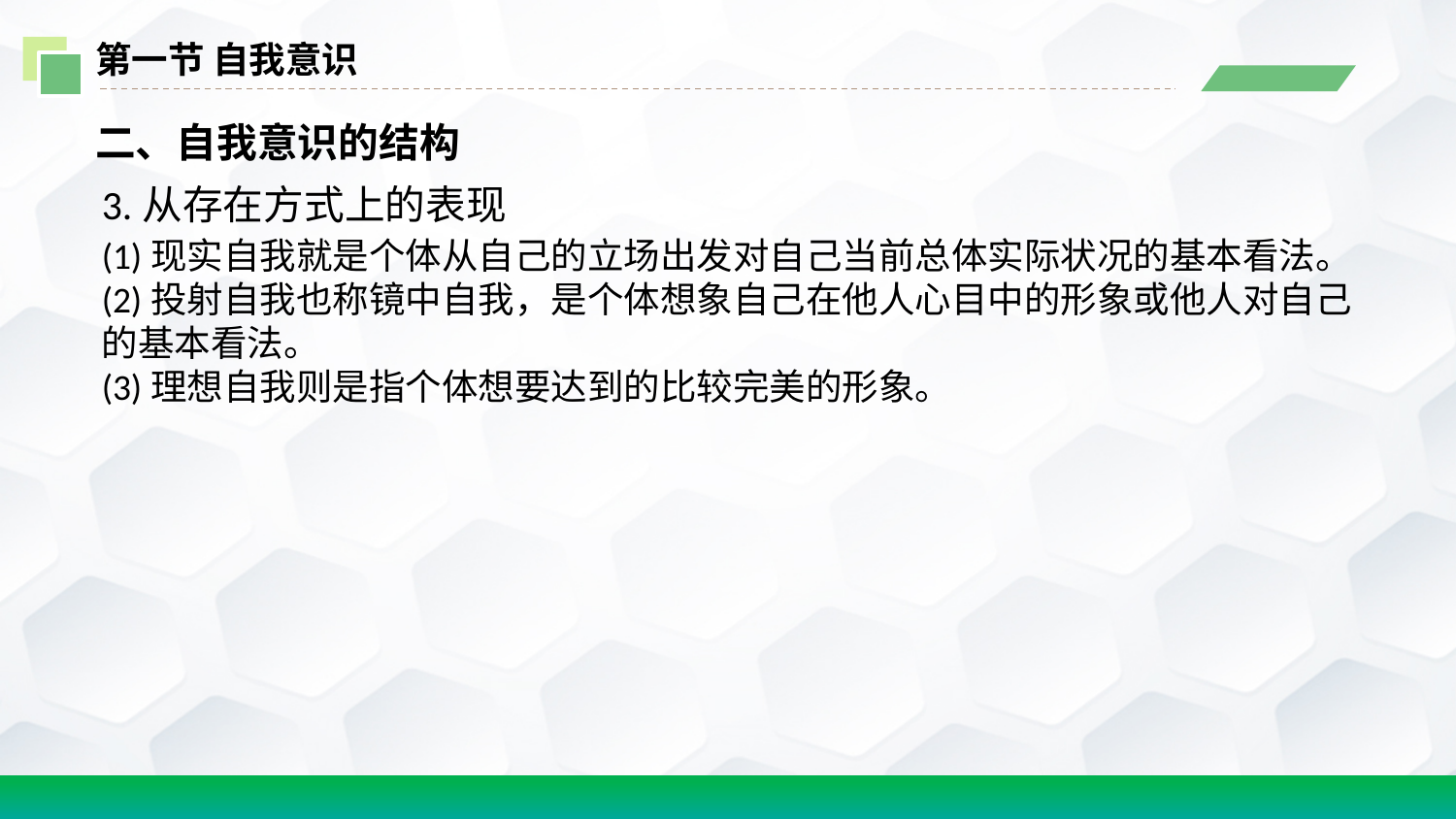

第一节 自我意识
二、自我意识的结构
3.从存在方式上的表现
(1)现实自我就是个体从自己的立场出发对自己当前总体实际状况的基本看法。
(2)投射自我也称镜中自我，是个体想象自己在他人心目中的形象或他人对自己的基本看法。
(3)理想自我则是指个体想要达到的比较完美的形象。